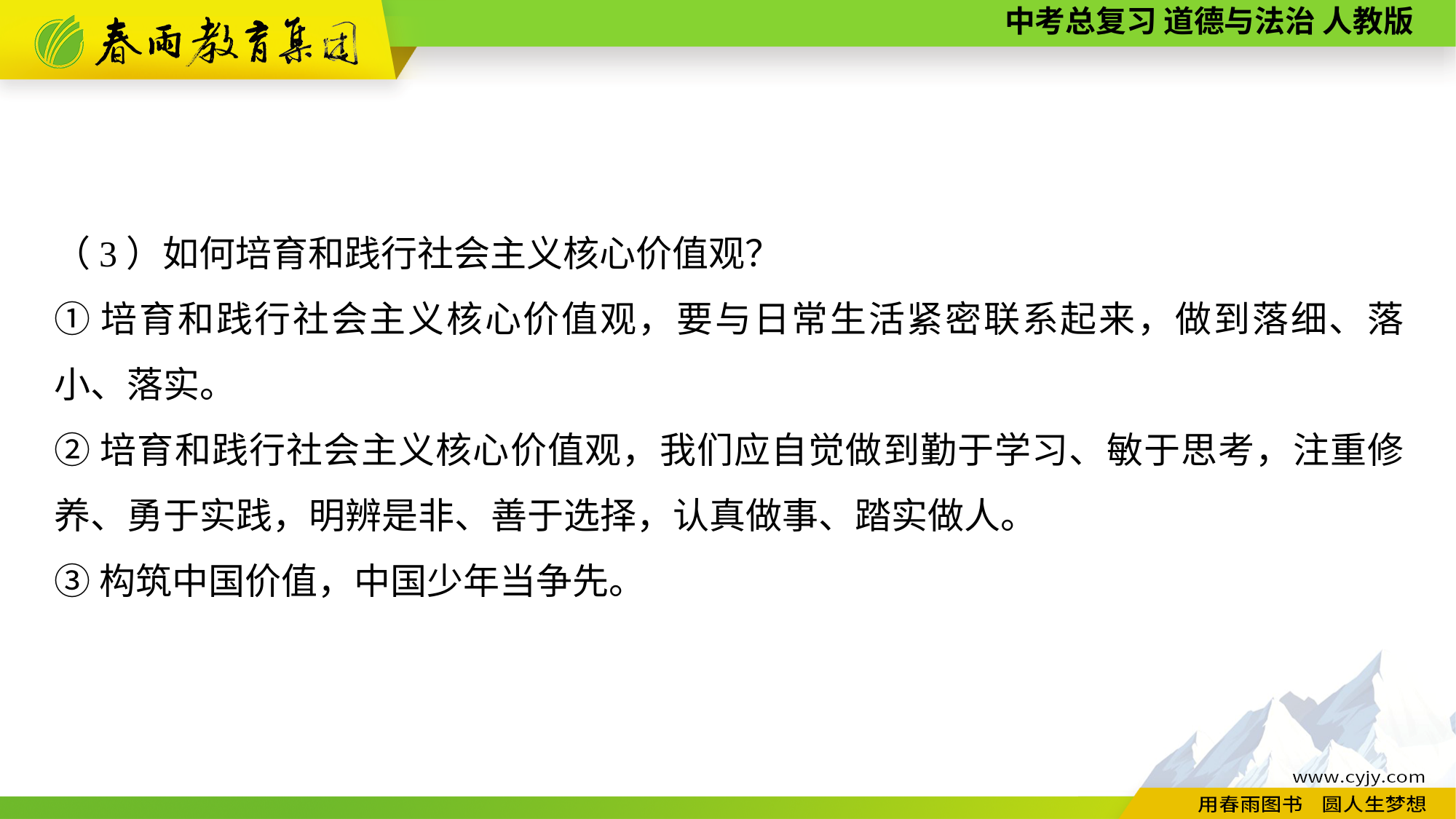

（3）如何培育和践行社会主义核心价值观？
①培育和践行社会主义核心价值观，要与日常生活紧密联系起来，做到落细、落小、落实。
②培育和践行社会主义核心价值观，我们应自觉做到勤于学习、敏于思考，注重修养、勇于实践，明辨是非、善于选择，认真做事、踏实做人。
③构筑中国价值，中国少年当争先。